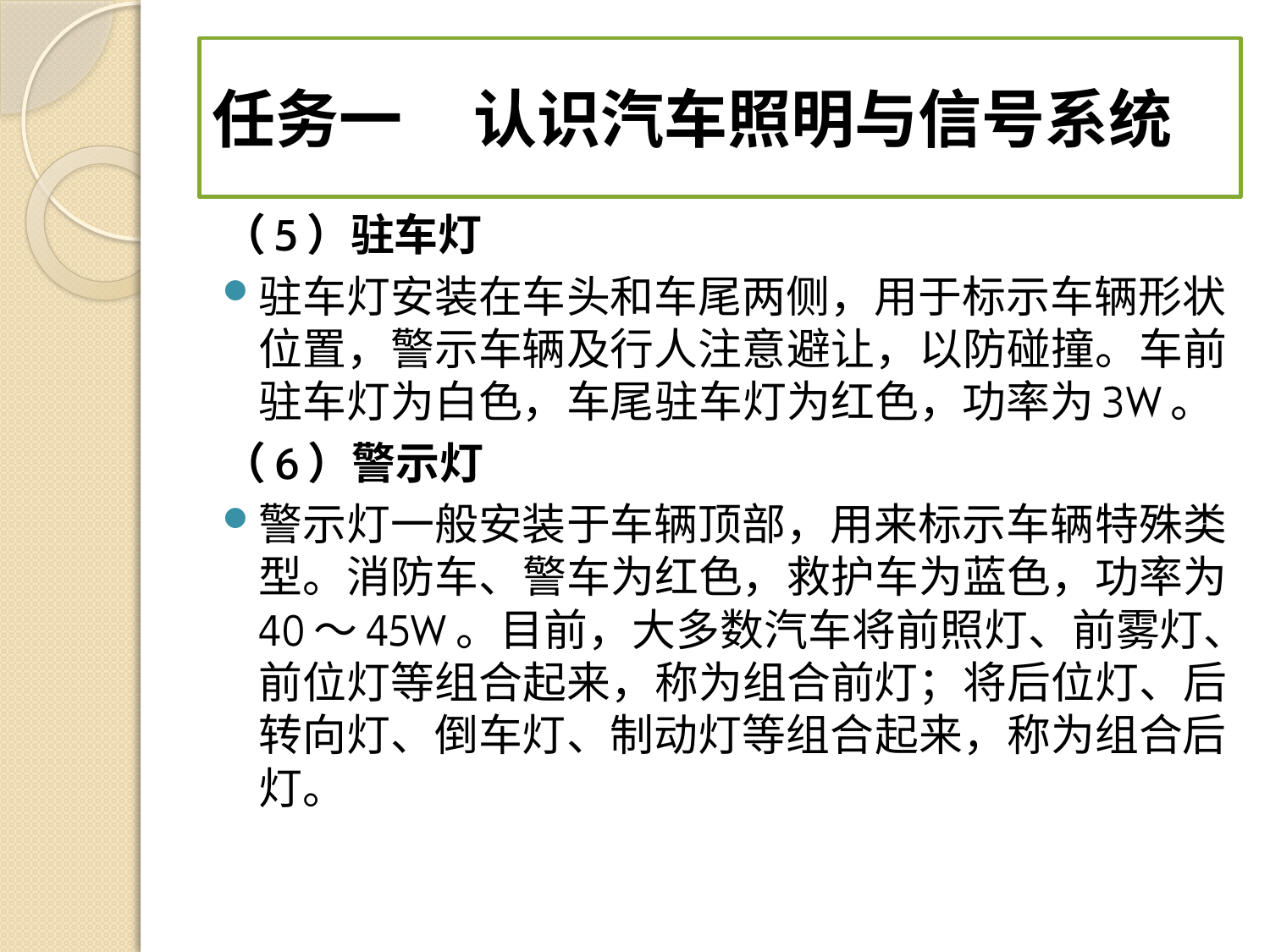

# 任务一     认识汽车照明与信号系统
（5）驻车灯
驻车灯安装在车头和车尾两侧，用于标示车辆形状位置，警示车辆及行人注意避让，以防碰撞。车前驻车灯为白色，车尾驻车灯为红色，功率为3W。
（6）警示灯
警示灯一般安装于车辆顶部，用来标示车辆特殊类型。消防车、警车为红色，救护车为蓝色，功率为40～45W。目前，大多数汽车将前照灯、前雾灯、前位灯等组合起来，称为组合前灯；将后位灯、后转向灯、倒车灯、制动灯等组合起来，称为组合后灯。